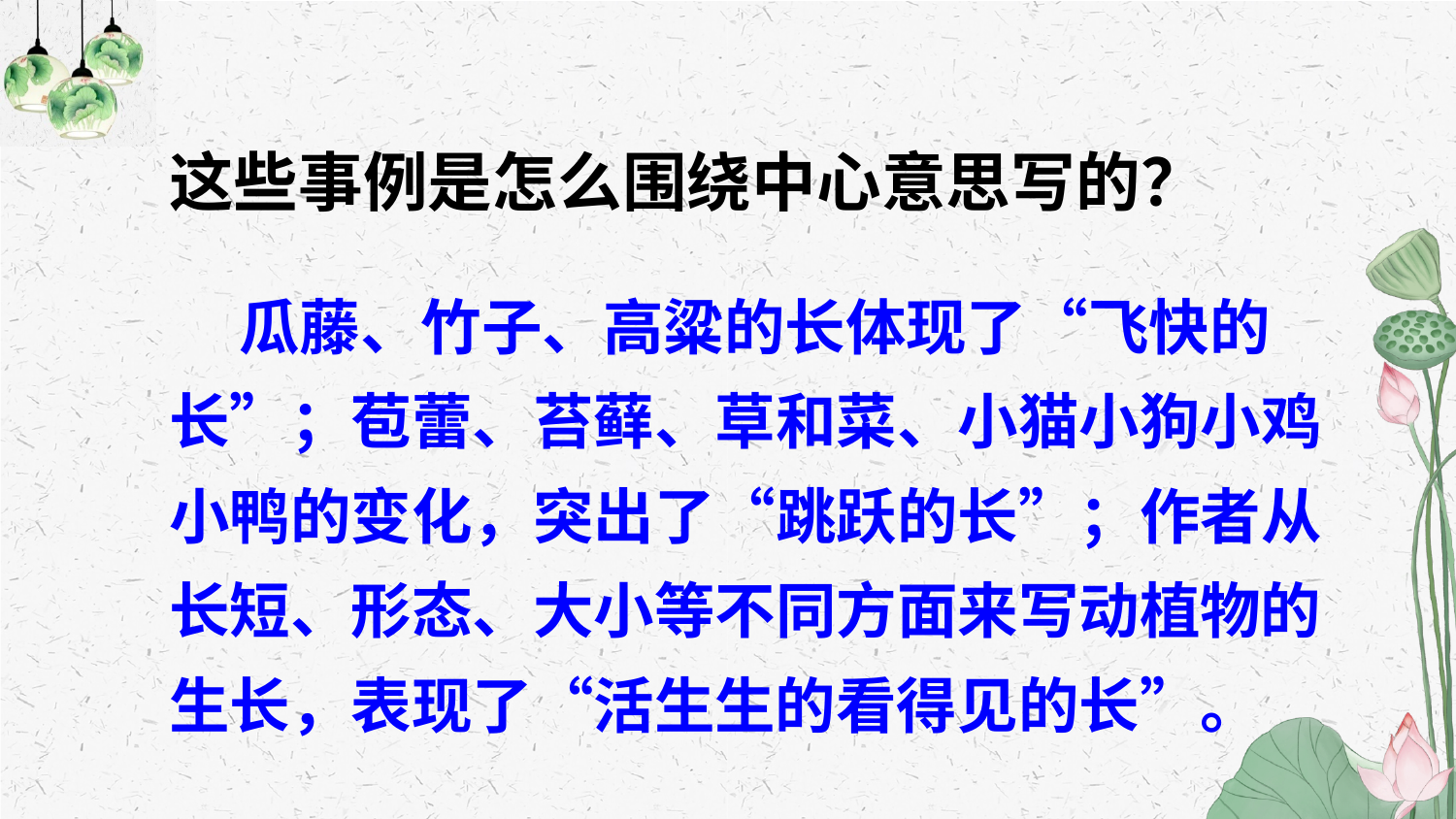

这些事例是怎么围绕中心意思写的？
    瓜藤、竹子、高粱的长体现了“飞快的长”；苞蕾、苔藓、草和菜、小猫小狗小鸡小鸭的变化，突出了“跳跃的长”；作者从长短、形态、大小等不同方面来写动植物的生长，表现了“活生生的看得见的长”。